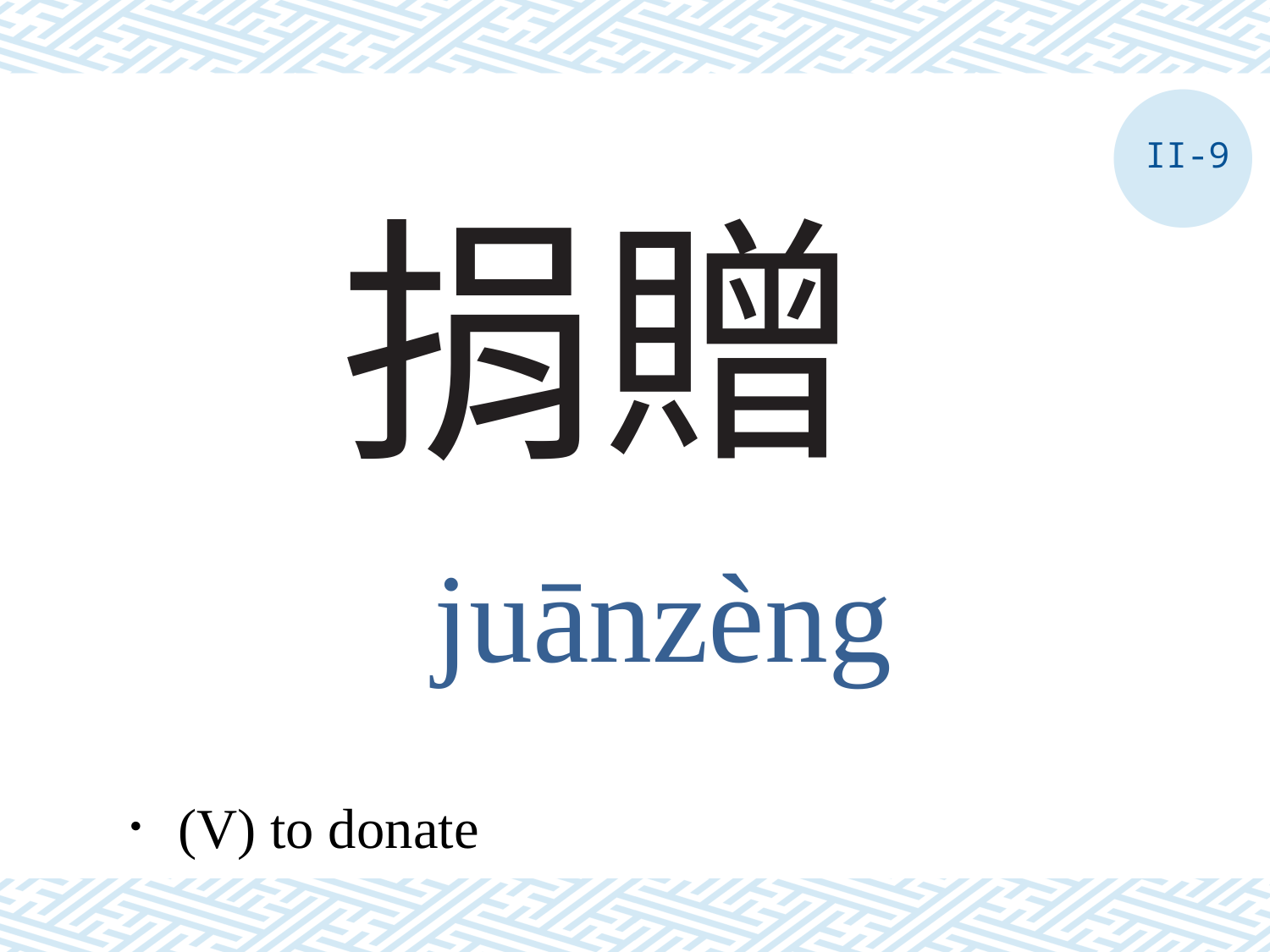

II-9

# 捐贈
juānzèng
．(V) to donate